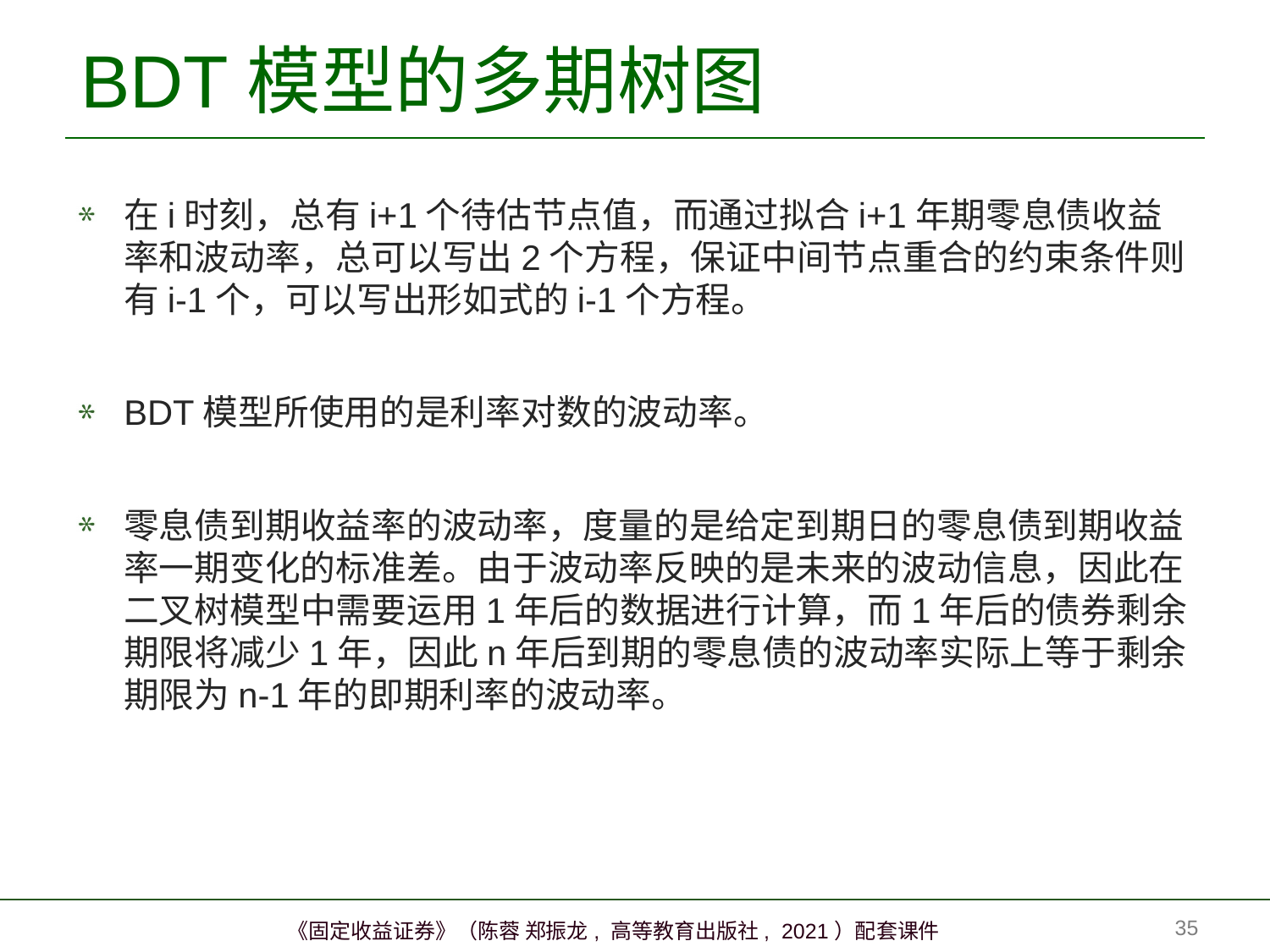

# BDT模型的多期树图
在i时刻，总有i+1个待估节点值，而通过拟合i+1年期零息债收益率和波动率，总可以写出2个方程，保证中间节点重合的约束条件则有i-1个，可以写出形如式的i-1个方程。

BDT模型所使用的是利率对数的波动率。

零息债到期收益率的波动率，度量的是给定到期日的零息债到期收益率一期变化的标准差。由于波动率反映的是未来的波动信息，因此在二叉树模型中需要运用1年后的数据进行计算，而1年后的债券剩余期限将减少1年，因此n年后到期的零息债的波动率实际上等于剩余期限为n-1年的即期利率的波动率。
35